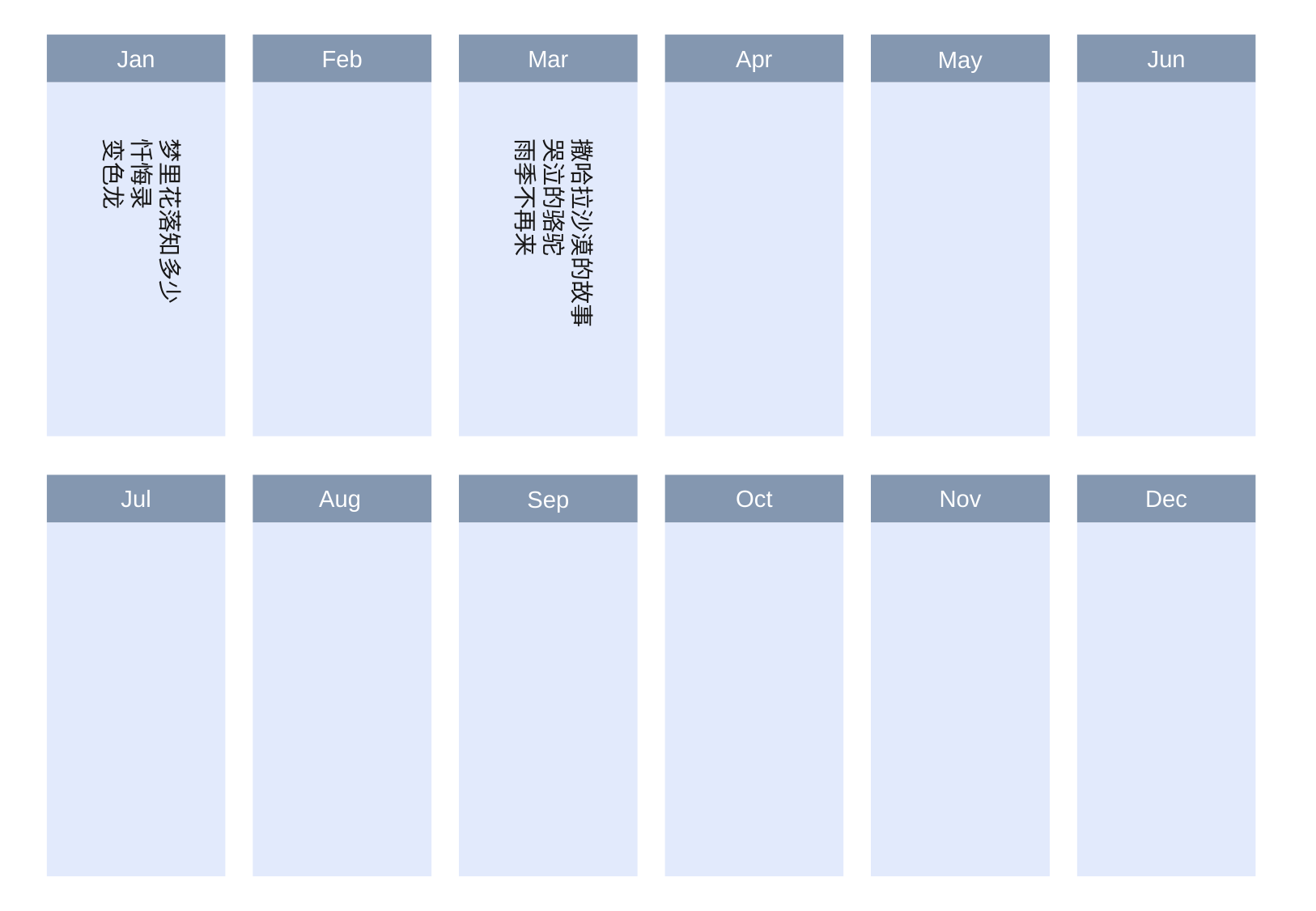

Jan

Feb

Mar

Apr

May

Jun

撒哈拉沙漠的故事
哭泣的骆驼
雨季不再来
梦里花落知多少
忏悔录
变色龙

Jul

Aug

Sep

Oct

Nov

Dec